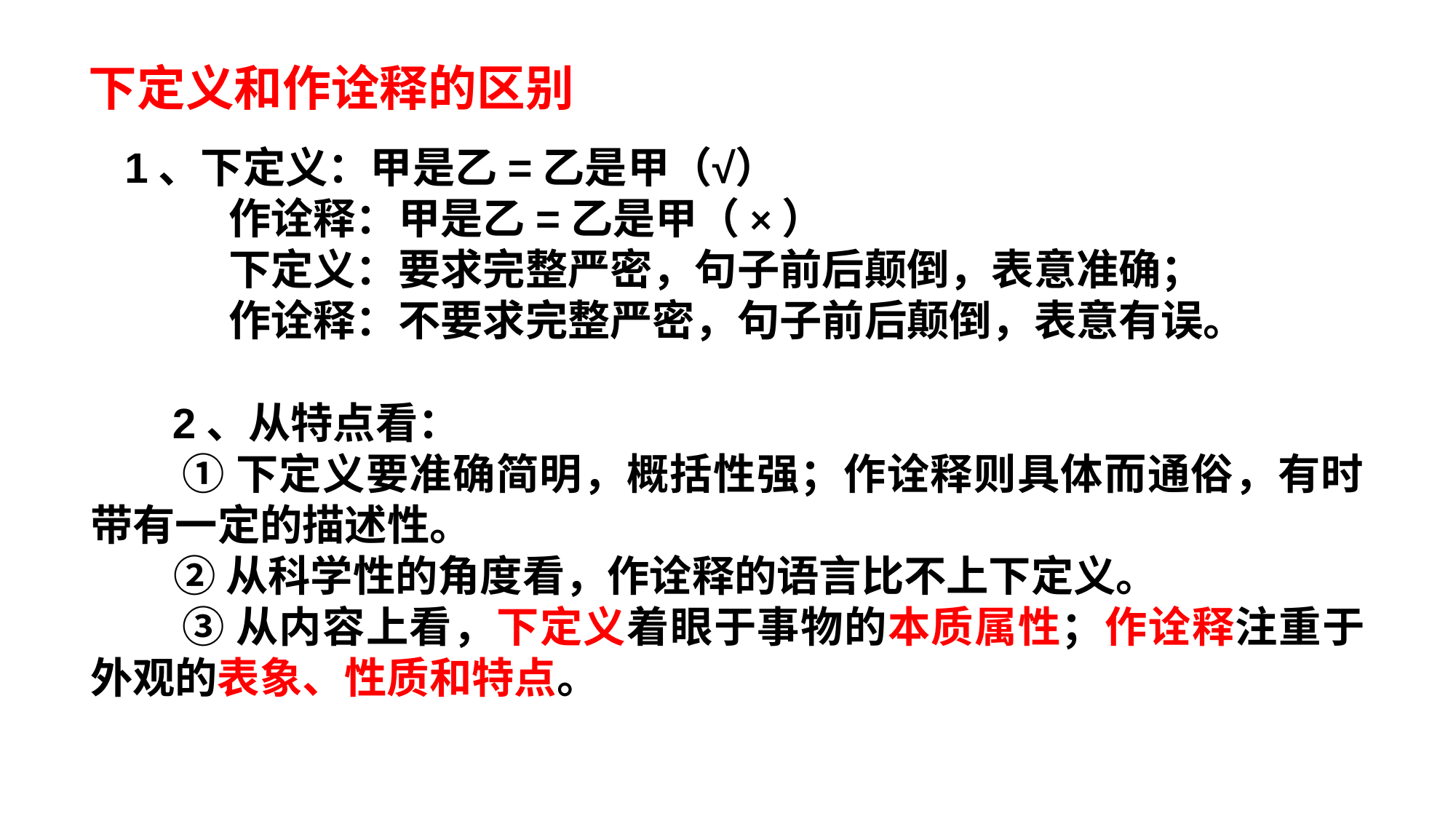

下定义和作诠释的区别

      1、下定义：甲是乙=乙是甲（√）
           作诠释：甲是乙=乙是甲（×）
           下定义：要求完整严密，句子前后颠倒，表意准确；
           作诠释：不要求完整严密，句子前后颠倒，表意有误。

     2、从特点看：
       ①下定义要准确简明，概括性强；作诠释则具体而通俗，有时带有一定的描述性。
       ②从科学性的角度看，作诠释的语言比不上下定义。
       ③从内容上看，下定义着眼于事物的本质属性；作诠释注重于外观的表象、性质和特点。